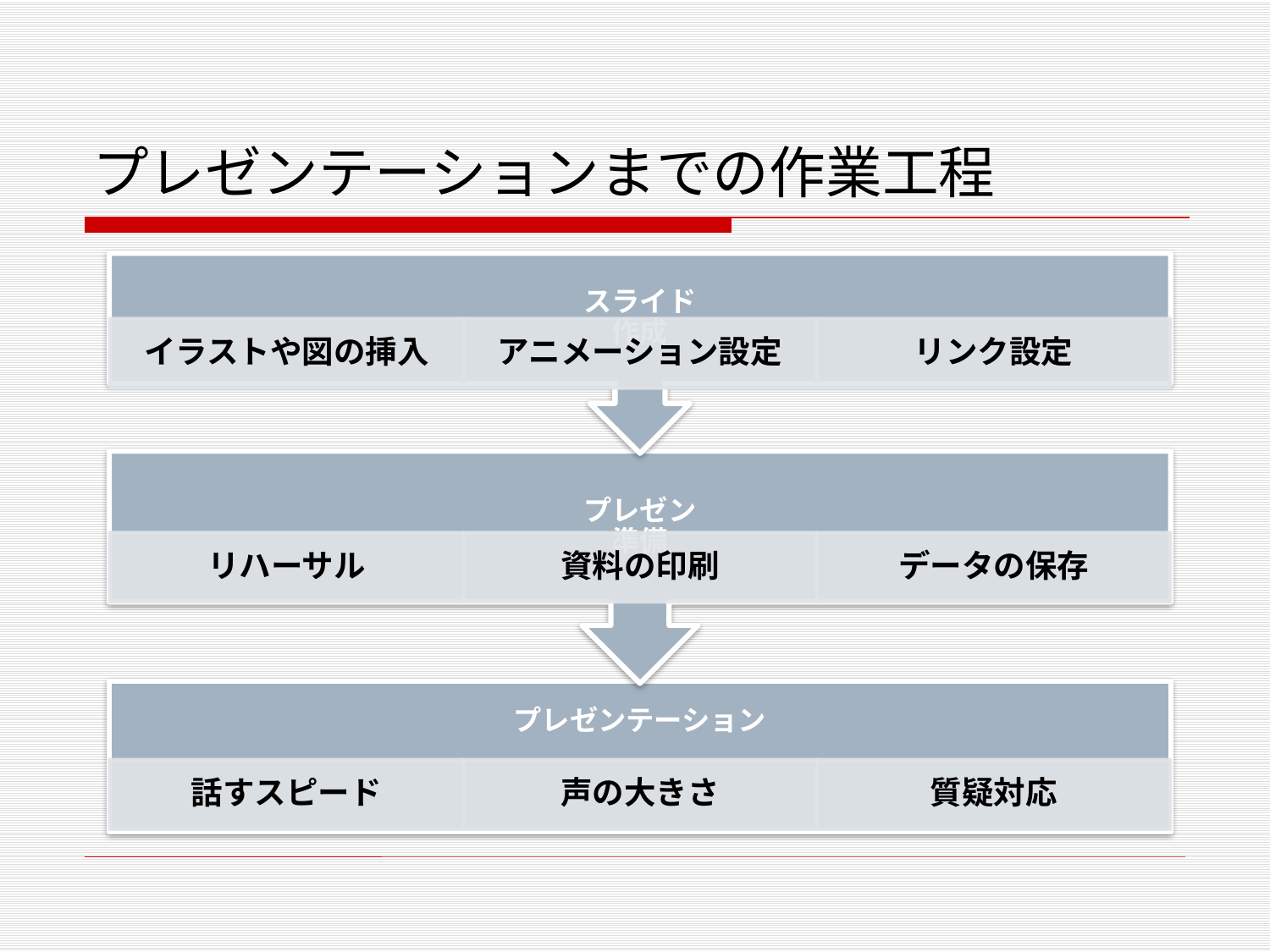

# プレゼンテーションまでの作業工程
プレゼンテーション
話すスピード
声の大きさ
質疑対応
プレゼン
準備
リハーサル
資料の印刷
データの保存
スライド
作成
イラストや図の挿入
アニメーション設定
リンク設定